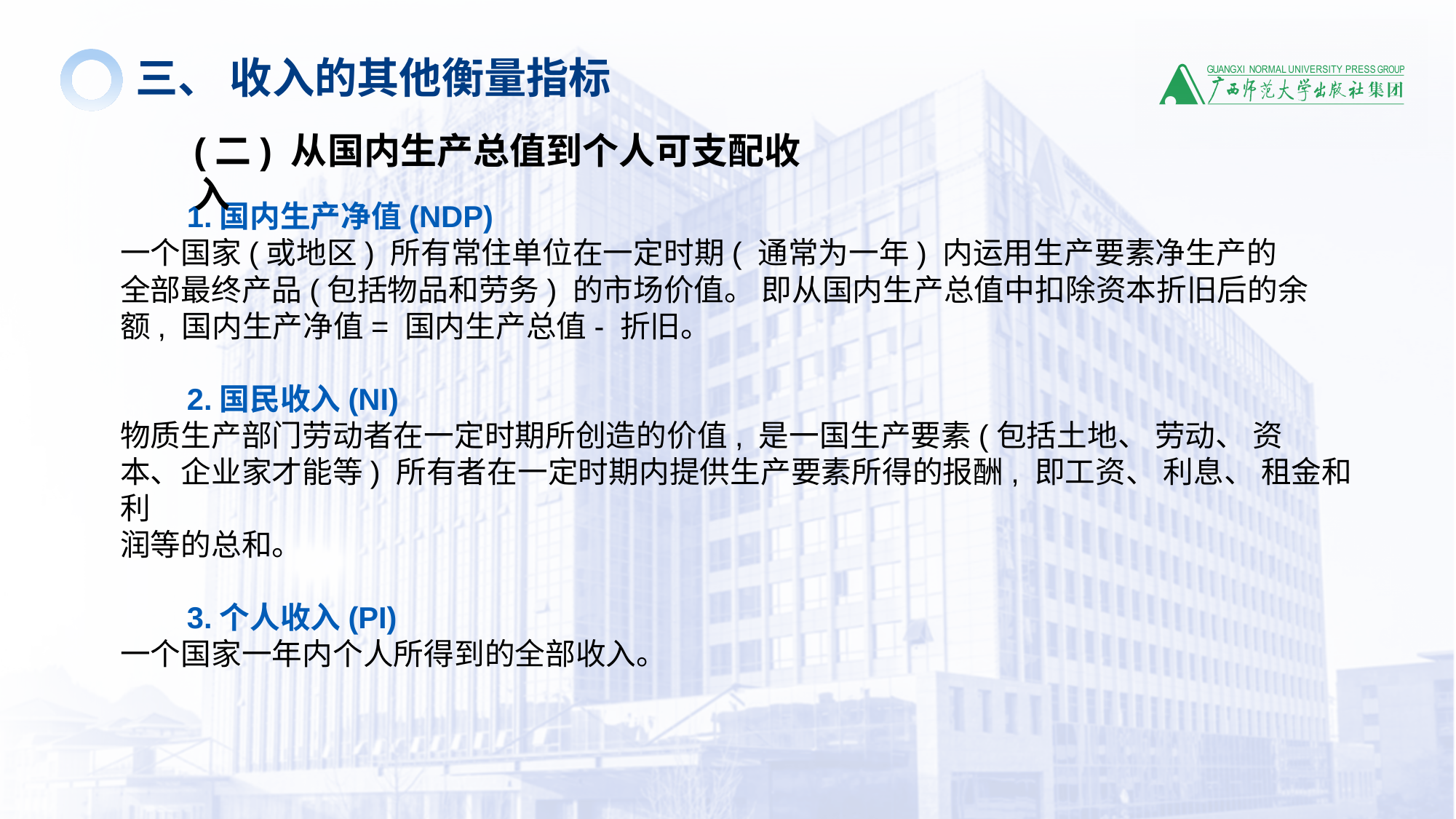

三、 收入的其他衡量指标

(二) 从国内生产总值到个人可支配收入
        1.国内生产净值(NDP)
一个国家(或地区) 所有常住单位在一定时期( 通常为一年) 内运用生产要素净生产的
全部最终产品(包括物品和劳务) 的市场价值。 即从国内生产总值中扣除资本折旧后的余
额, 国内生产净值= 国内生产总值- 折旧。

        2.国民收入(NI)
物质生产部门劳动者在一定时期所创造的价值, 是一国生产要素(包括土地、 劳动、 资
本、企业家才能等) 所有者在一定时期内提供生产要素所得的报酬, 即工资、 利息、 租金和利
润等的总和。

        3.个人收入(PI)
一个国家一年内个人所得到的全部收入。